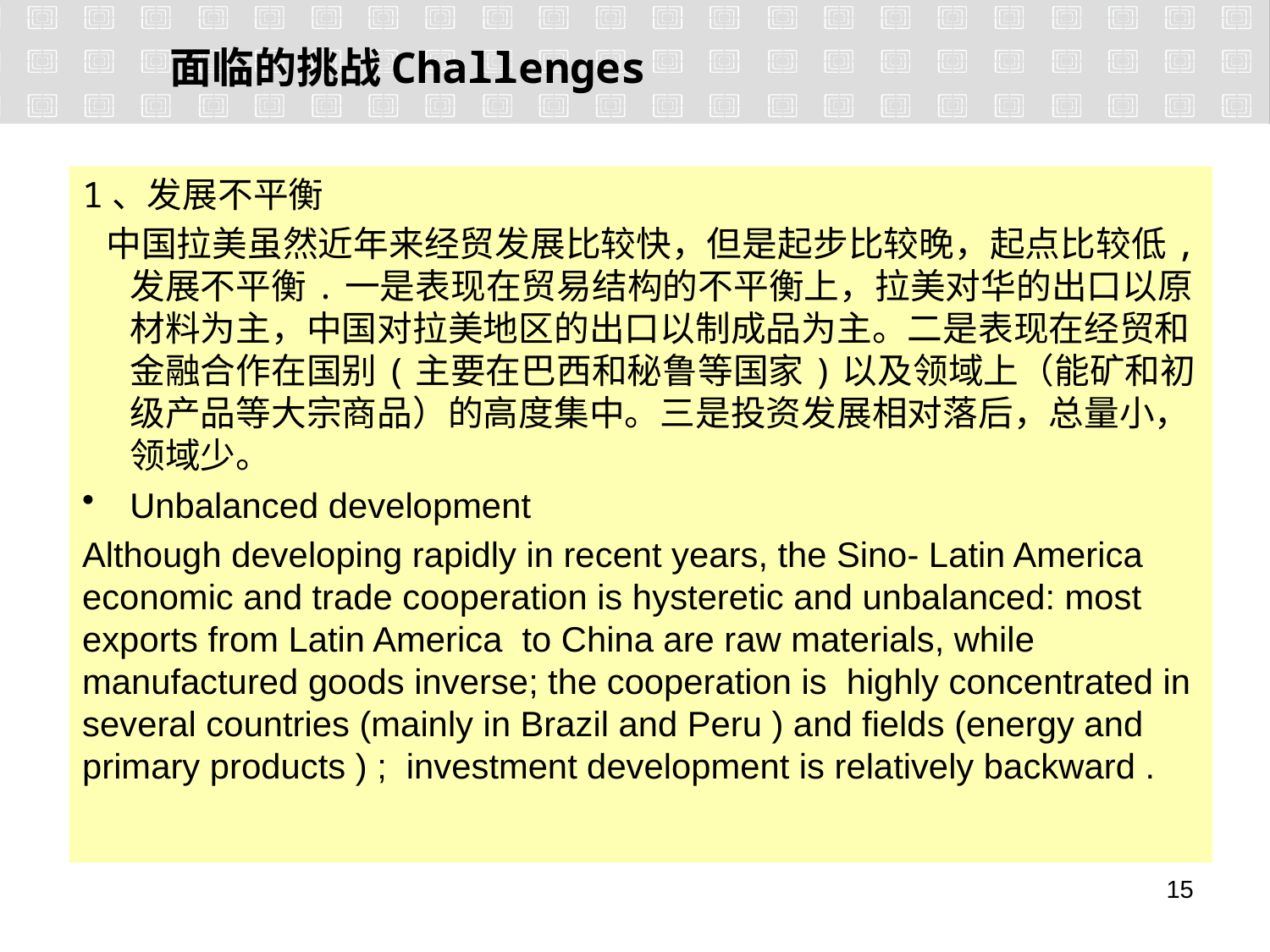

面临的挑战Challenges
1、发展不平衡
  中国拉美虽然近年来经贸发展比较快，但是起步比较晚，起点比较低,发展不平衡.一是表现在贸易结构的不平衡上，拉美对华的出口以原材料为主，中国对拉美地区的出口以制成品为主。二是表现在经贸和金融合作在国别(主要在巴西和秘鲁等国家)以及领域上（能矿和初级产品等大宗商品）的高度集中。三是投资发展相对落后，总量小，领域少。
Unbalanced development
Although developing rapidly in recent years, the Sino- Latin America economic and trade cooperation is hysteretic and unbalanced: most exports from Latin America  to China are raw materials, while  manufactured goods inverse; the cooperation is  highly concentrated in several countries (mainly in Brazil and Peru ) and fields (energy and primary products ) ;  investment development is relatively backward .

15